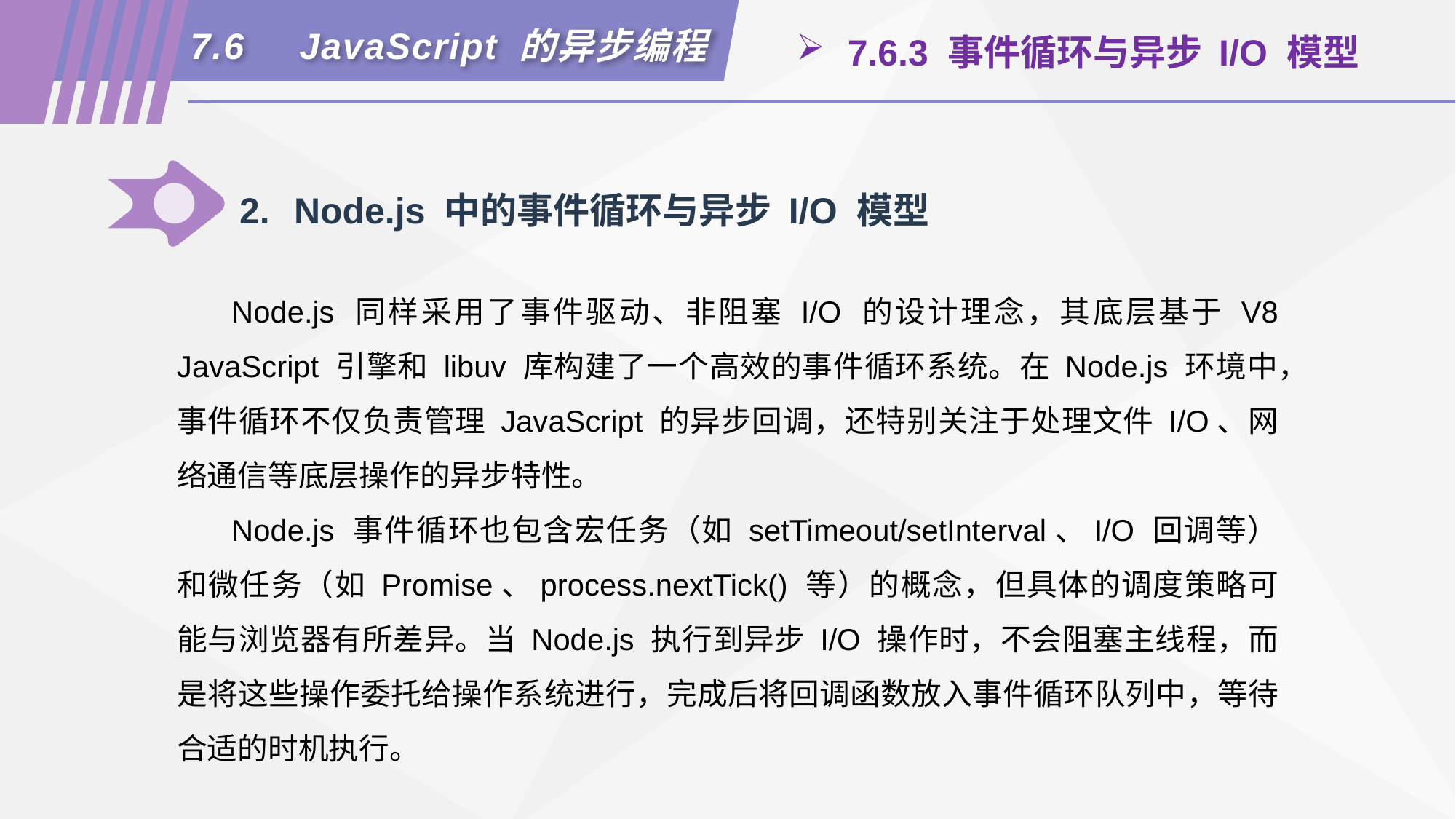

7.6	JavaScript 的异步编程
 7.6.3 事件循环与异步 I/O 模型

2.	Node.js 中的事件循环与异步 I/O 模型
Node.js 同样采用了事件驱动、非阻塞 I/O 的设计理念，其底层基于 V8 JavaScript 引擎和 libuv 库构建了一个高效的事件循环系统。在 Node.js 环境中，事件循环不仅负责管理 JavaScript 的异步回调，还特别关注于处理文件 I/O、网络通信等底层操作的异步特性。
Node.js 事件循环也包含宏任务（如 setTimeout/setInterval、I/O 回调等）和微任务（如 Promise、process.nextTick() 等）的概念，但具体的调度策略可能与浏览器有所差异。当 Node.js 执行到异步 I/O 操作时，不会阻塞主线程，而是将这些操作委托给操作系统进行，完成后将回调函数放入事件循环队列中，等待合适的时机执行。